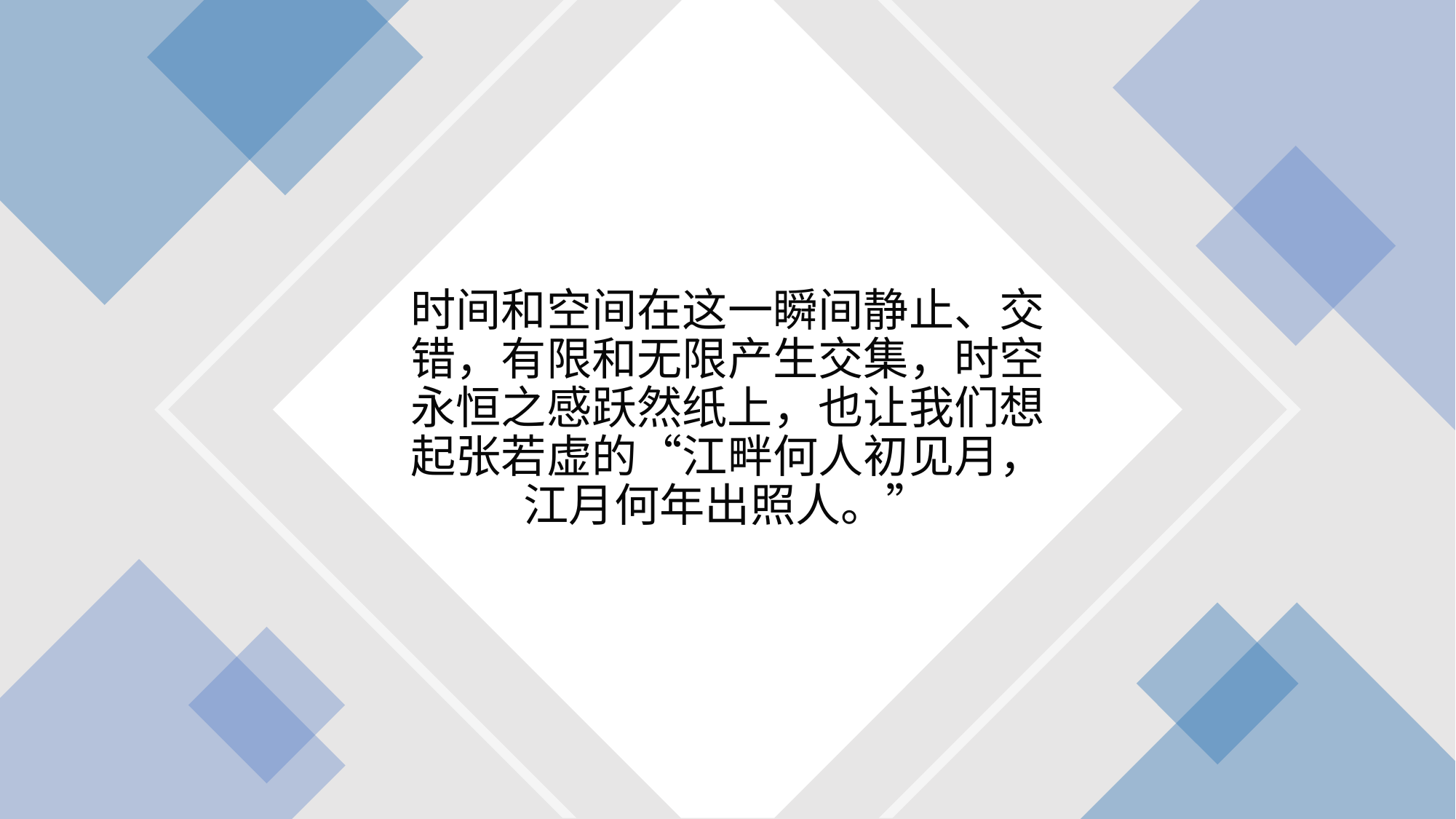

# 时间和空间在这一瞬间静止、交错，有限和无限产生交集，时空永恒之感跃然纸上，也让我们想起张若虚的“江畔何人初见月，江月何年出照人。”